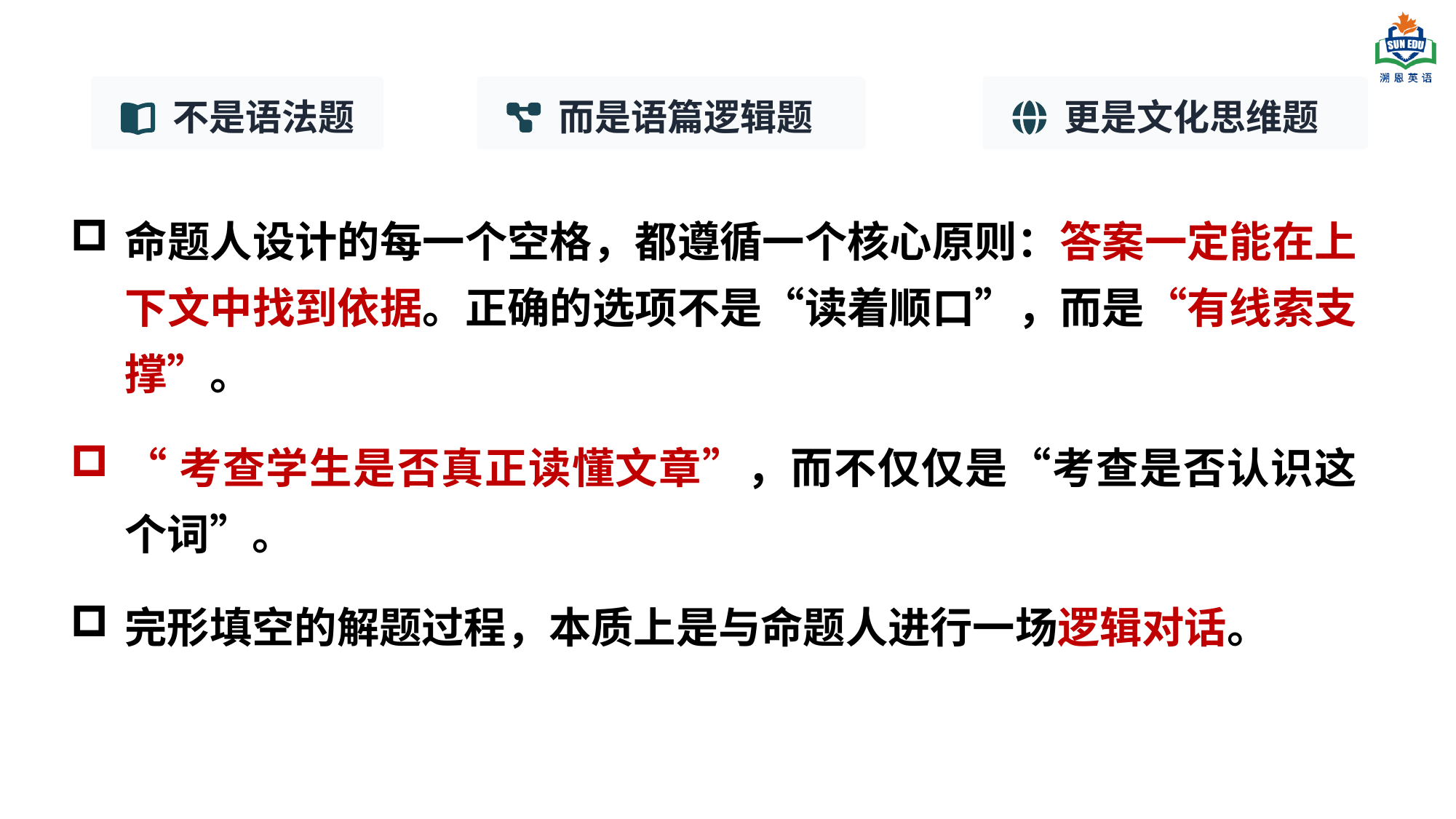

不是语法题
而是语篇逻辑题
更是文化思维题

命题人设计的每一个空格，都遵循一个核心原则：答案一定能在上下文中找到依据。正确的选项不是“读着顺口”，而是“有线索支撑”。
“考查学生是否真正读懂文章”，而不仅仅是“考查是否认识这个词”。
完形填空的解题过程，本质上是与命题人进行一场逻辑对话。